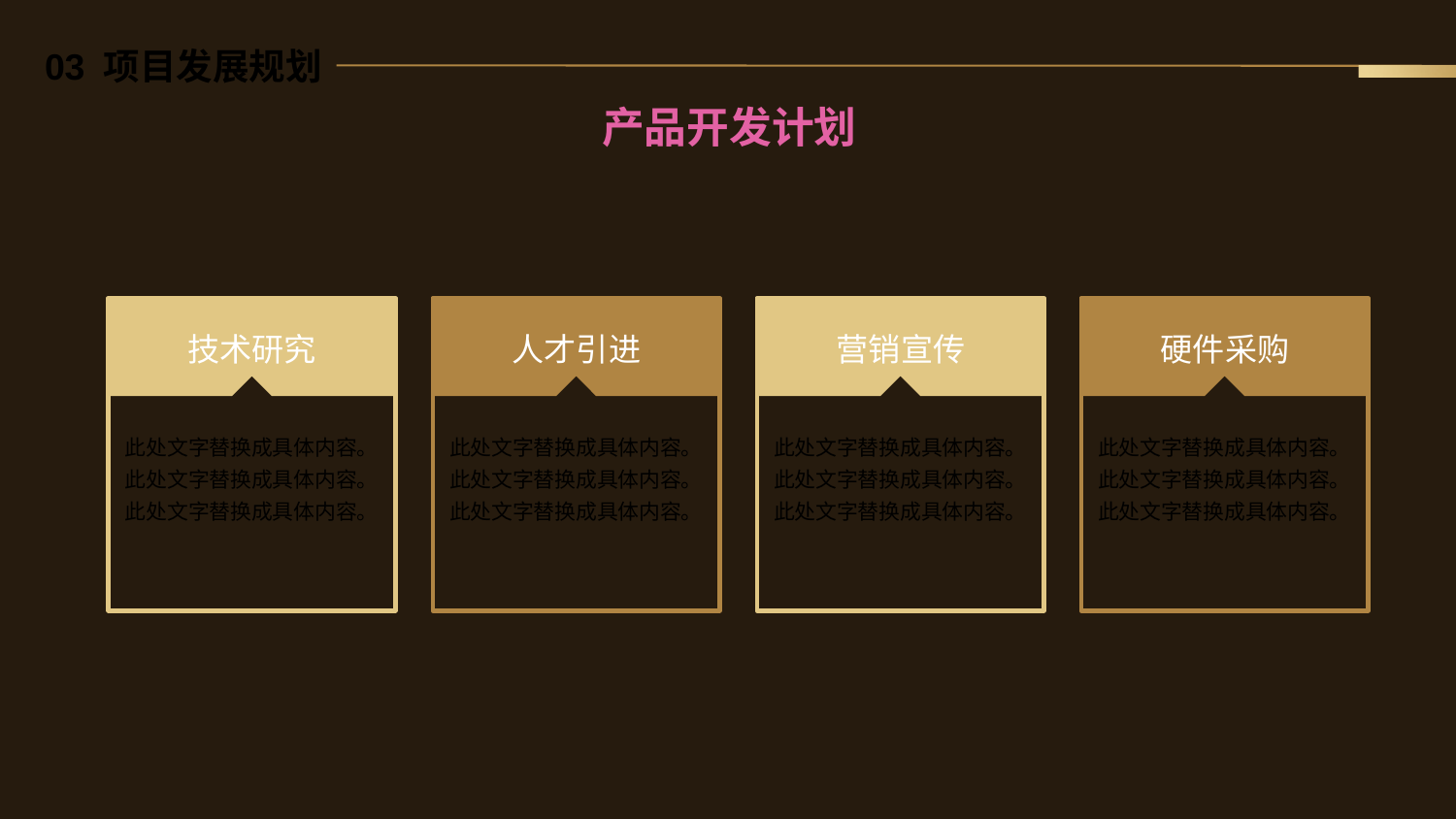

产品开发计划

技术研究
此处文字替换成具体内容。
此处文字替换成具体内容。
此处文字替换成具体内容。

人才引进
此处文字替换成具体内容。
此处文字替换成具体内容。
此处文字替换成具体内容。

营销宣传
此处文字替换成具体内容。
此处文字替换成具体内容。
此处文字替换成具体内容。

硬件采购
此处文字替换成具体内容。
此处文字替换成具体内容。
此处文字替换成具体内容。